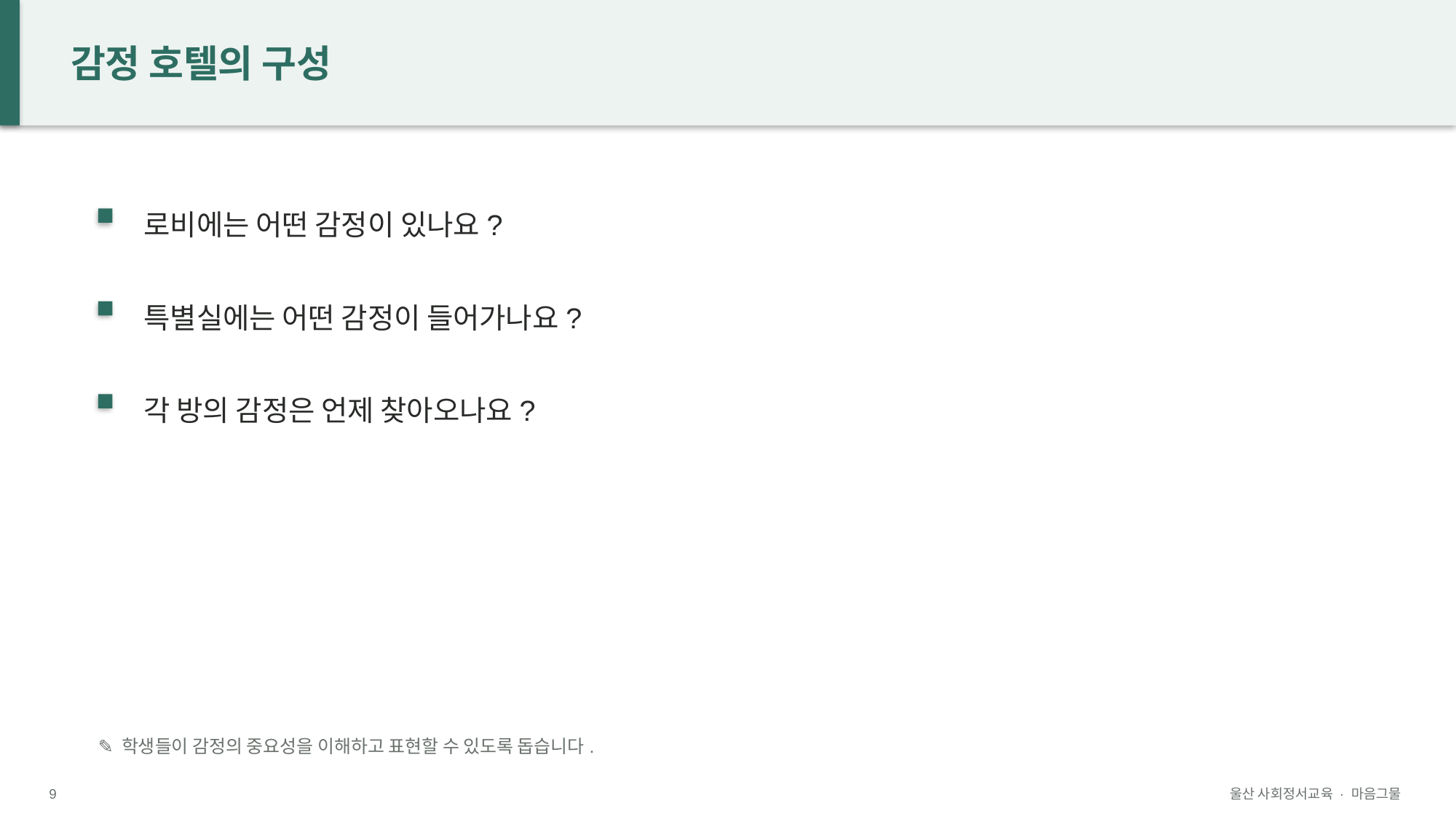

감정 호텔의 구성
로비에는 어떤 감정이 있나요?

특별실에는 어떤 감정이 들어가나요?

각 방의 감정은 언제 찾아오나요?

✎ 학생들이 감정의 중요성을 이해하고 표현할 수 있도록 돕습니다.
9
울산 사회정서교육 · 마음그물